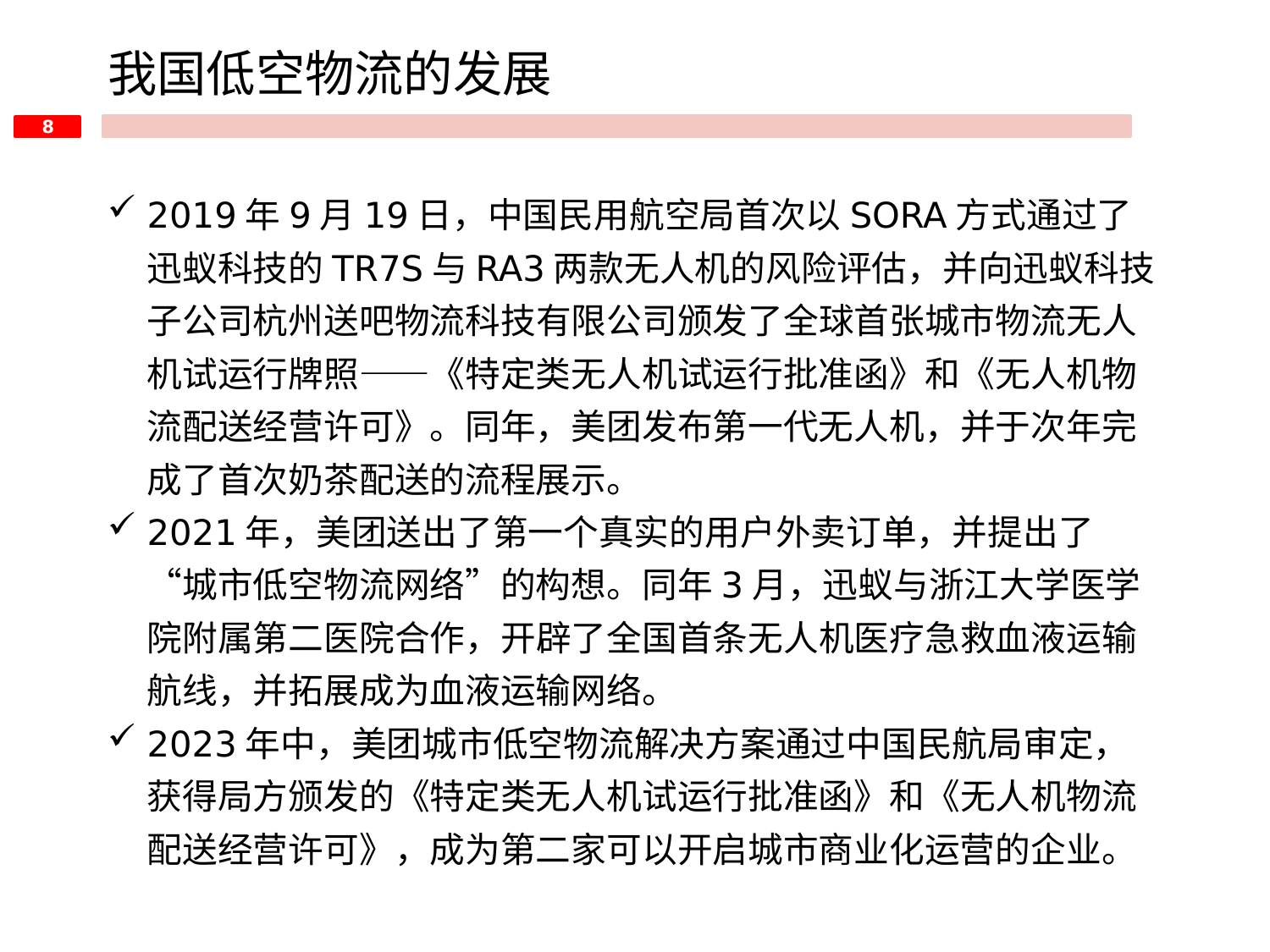

我国低空物流的发展
8
2019年9月19日，中国民用航空局首次以SORA方式通过了迅蚁科技的TR7S与RA3两款无人机的风险评估，并向迅蚁科技子公司杭州送吧物流科技有限公司颁发了全球首张城市物流无人机试运行牌照——《特定类无人机试运行批准函》和《无人机物流配送经营许可》。同年，美团发布第一代无人机，并于次年完成了首次奶茶配送的流程展示。
2021年，美团送出了第一个真实的用户外卖订单，并提出了“城市低空物流网络”的构想。同年3月，迅蚁与浙江大学医学院附属第二医院合作，开辟了全国首条无人机医疗急救血液运输航线，并拓展成为血液运输网络。
2023年中，美团城市低空物流解决方案通过中国民航局审定，获得局方颁发的《特定类无人机试运行批准函》和《无人机物流配送经营许可》，成为第二家可以开启城市商业化运营的企业。